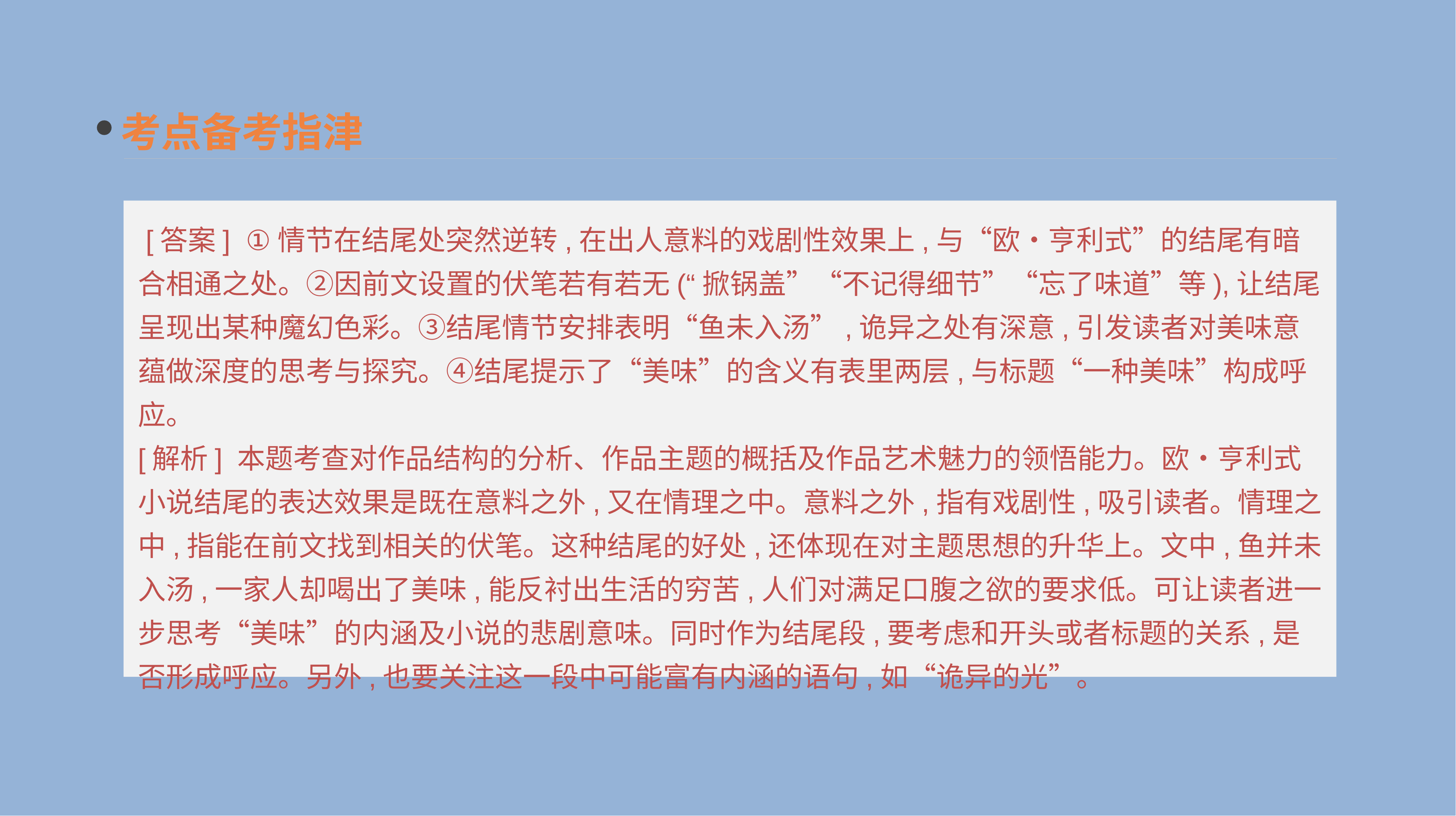

考点备考指津

 [答案]  ①情节在结尾处突然逆转,在出人意料的戏剧性效果上,与“欧•亨利式”的结尾有暗合相通之处。②因前文设置的伏笔若有若无(“掀锅盖”“不记得细节”“忘了味道”等),让结尾呈现出某种魔幻色彩。③结尾情节安排表明“鱼未入汤”,诡异之处有深意,引发读者对美味意蕴做深度的思考与探究。④结尾提示了“美味”的含义有表里两层,与标题“一种美味”构成呼应。
[解析] 本题考查对作品结构的分析、作品主题的概括及作品艺术魅力的领悟能力。欧•亨利式小说结尾的表达效果是既在意料之外,又在情理之中。意料之外,指有戏剧性,吸引读者。情理之中,指能在前文找到相关的伏笔。这种结尾的好处,还体现在对主题思想的升华上。文中,鱼并未入汤,一家人却喝出了美味,能反衬出生活的穷苦,人们对满足口腹之欲的要求低。可让读者进一步思考“美味”的内涵及小说的悲剧意味。同时作为结尾段,要考虑和开头或者标题的关系,是否形成呼应。另外,也要关注这一段中可能富有内涵的语句,如“诡异的光”。